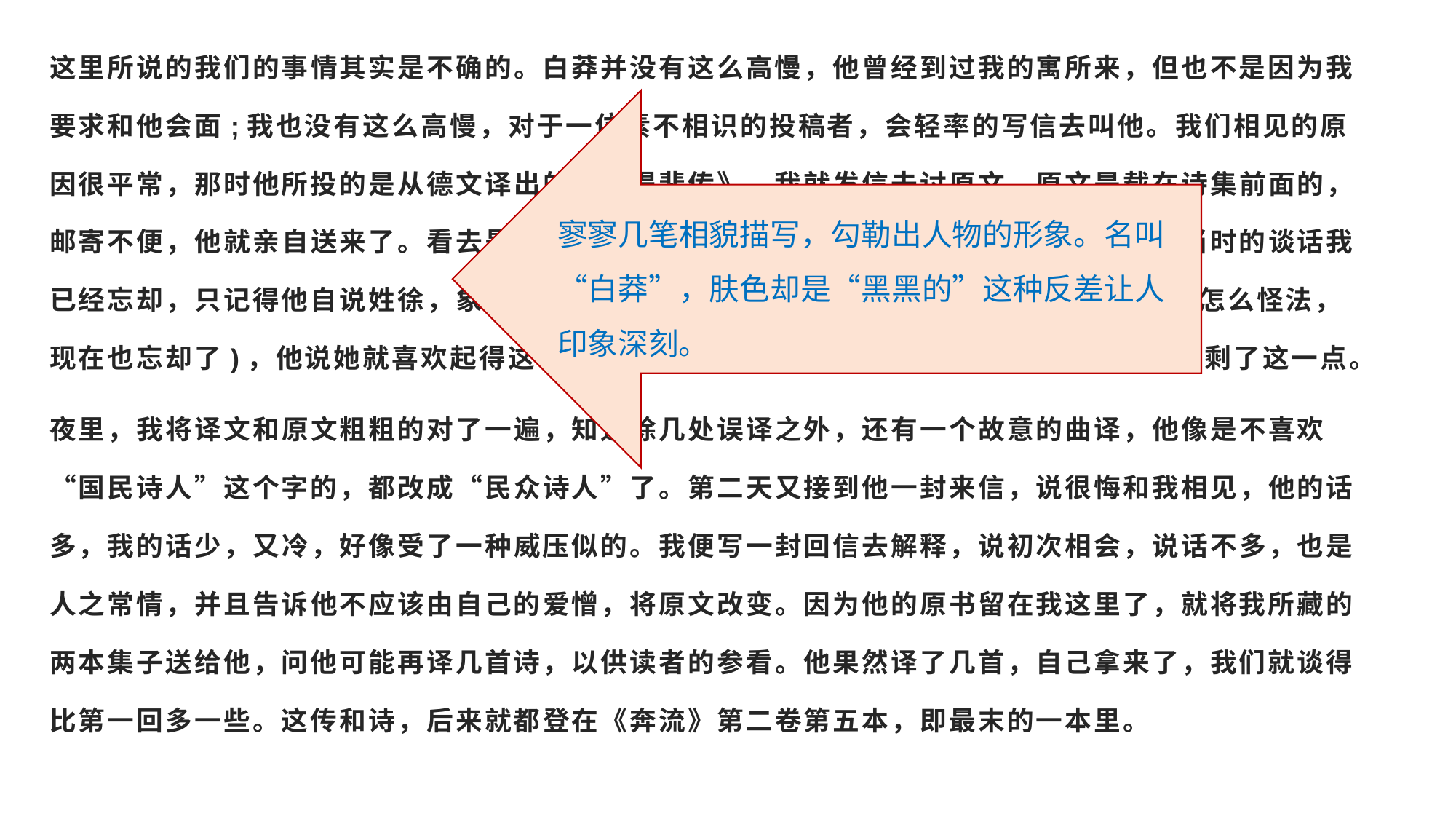

这里所说的我们的事情其实是不确的。白莽并没有这么高慢，他曾经到过我的寓所来，但也不是因为我要求和他会面;我也没有这么高慢，对于一位素不相识的投稿者，会轻率的写信去叫他。我们相见的原因很平常，那时他所投的是从德文译出的《彼得斐传》，我就发信去讨原文，原文是载在诗集前面的，邮寄不便，他就亲自送来了。看去是一个二十多岁的青年，面貌很端正，颜色是黑黑的，当时的谈话我已经忘却，只记得他自说姓徐，象山人;我问他为什么代你收信的女士是这么一个怪名字(怎么怪法，现在也忘却了)，他说她就喜欢起得这么怪，罗曼谛克，自己也有些和她不大对劲了。就只剩了这一点。
夜里，我将译文和原文粗粗的对了一遍，知道除几处误译之外，还有一个故意的曲译，他像是不喜欢“国民诗人”这个字的，都改成“民众诗人”了。第二天又接到他一封来信，说很悔和我相见，他的话多，我的话少，又冷，好像受了一种威压似的。我便写一封回信去解释，说初次相会，说话不多，也是人之常情，并且告诉他不应该由自己的爱憎，将原文改变。因为他的原书留在我这里了，就将我所藏的两本集子送给他，问他可能再译几首诗，以供读者的参看。他果然译了几首，自己拿来了，我们就谈得比第一回多一些。这传和诗，后来就都登在《奔流》第二卷第五本，即最末的一本里。
寥寥几笔相貌描写，勾勒出人物的形象。名叫“白莽”，肤色却是“黑黑的”这种反差让人印象深刻。